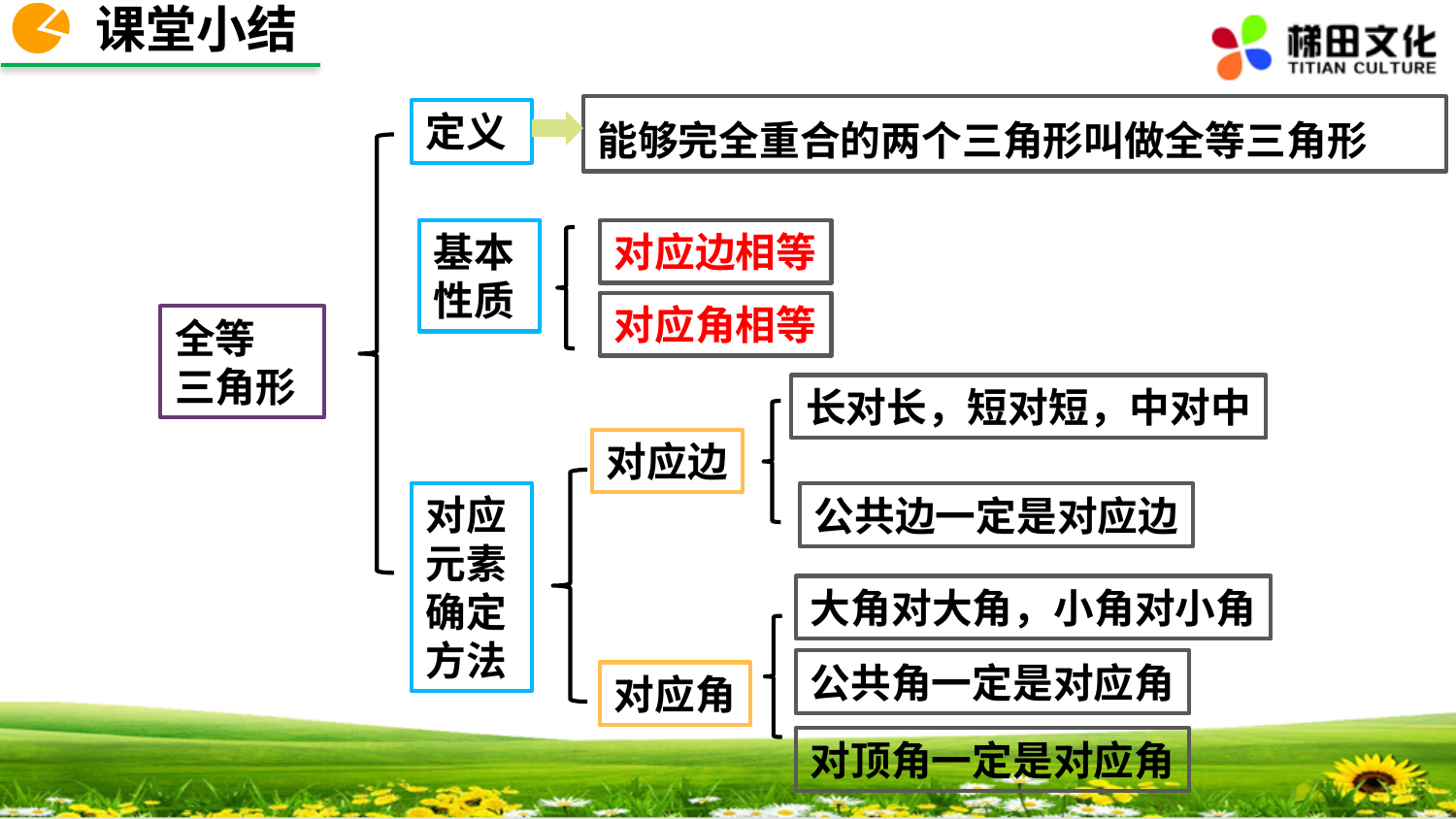

课堂小结

能够完全重合的两个三角形叫做全等三角形
定义

基本性质
对应边相等

对应角相等
全等
三角形
长对长，短对短，中对中

对应边

对应元素确定方法
公共边一定是对应边
大角对大角，小角对小角

公共角一定是对应角
对应角
对顶角一定是对应角